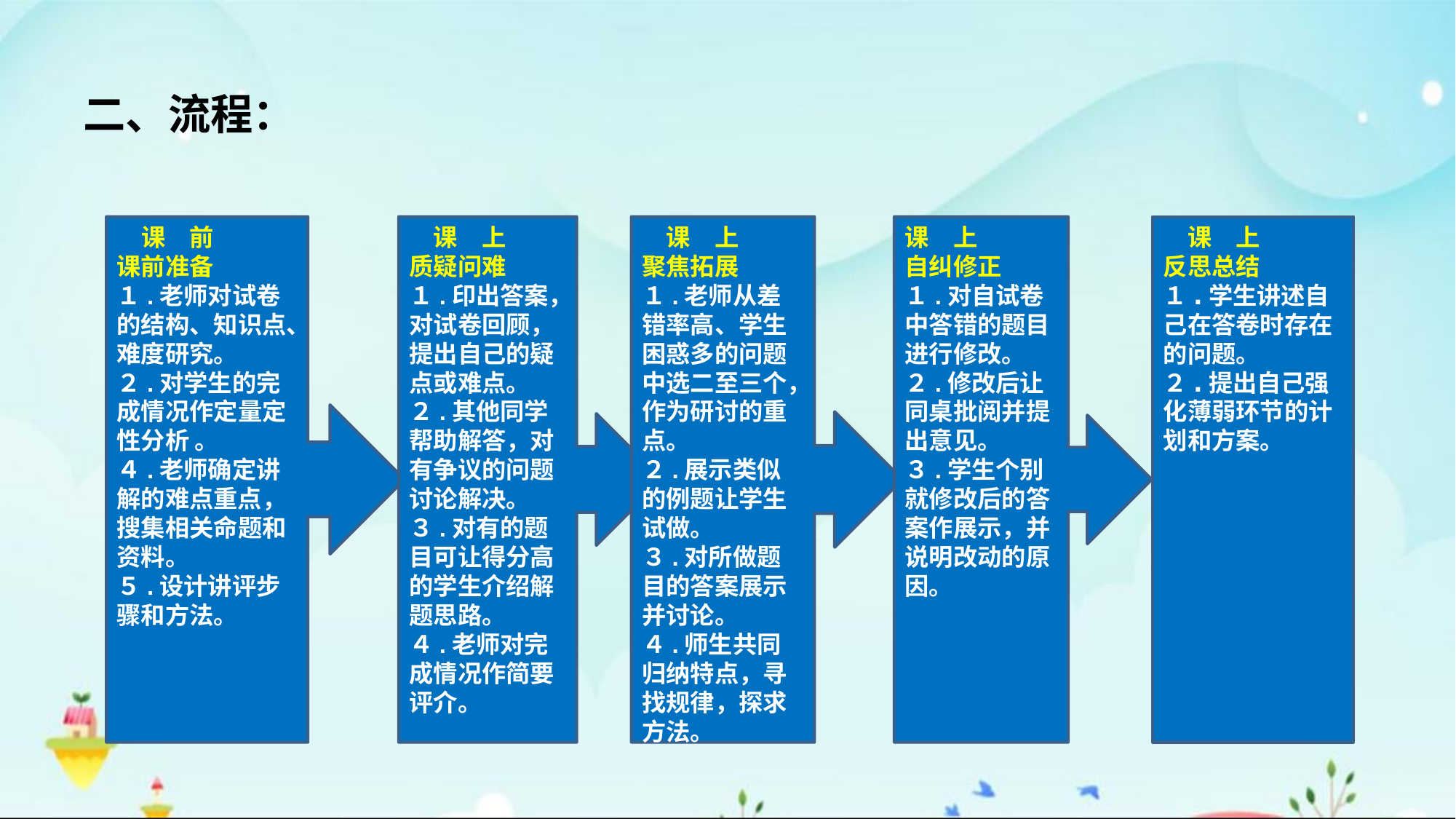

二、流程：
　课　前
课前准备
１.老师对试卷的结构、知识点、难度研究。
２.对学生的完成情况作定量定性分析 。
４.老师确定讲解的难点重点，搜集相关命题和资料。
５.设计讲评步骤和方法。
　课　上
质疑问难
１.印出答案，对试卷回顾，提出自己的疑点或难点。
２.其他同学帮助解答，对有争议的问题讨论解决。
３.对有的题目可让得分高的学生介绍解题思路。
４.老师对完成情况作简要评介。
　课　上
聚焦拓展
１.老师从差错率高、学生困惑多的问题中选二至三个，作为研讨的重点。
２.展示类似的例题让学生试做。
３.对所做题目的答案展示并讨论。
４.师生共同归纳特点，寻找规律，探求方法。

课　上
自纠修正
１.对自试卷中答错的题目进行修改。
２.修改后让同桌批阅并提出意见。
３.学生个别就修改后的答案作展示，并说明改动的原因。

　课　上
反思总结
１.学生讲述自己在答卷时存在的问题。
２.提出自己强化薄弱环节的计划和方案。